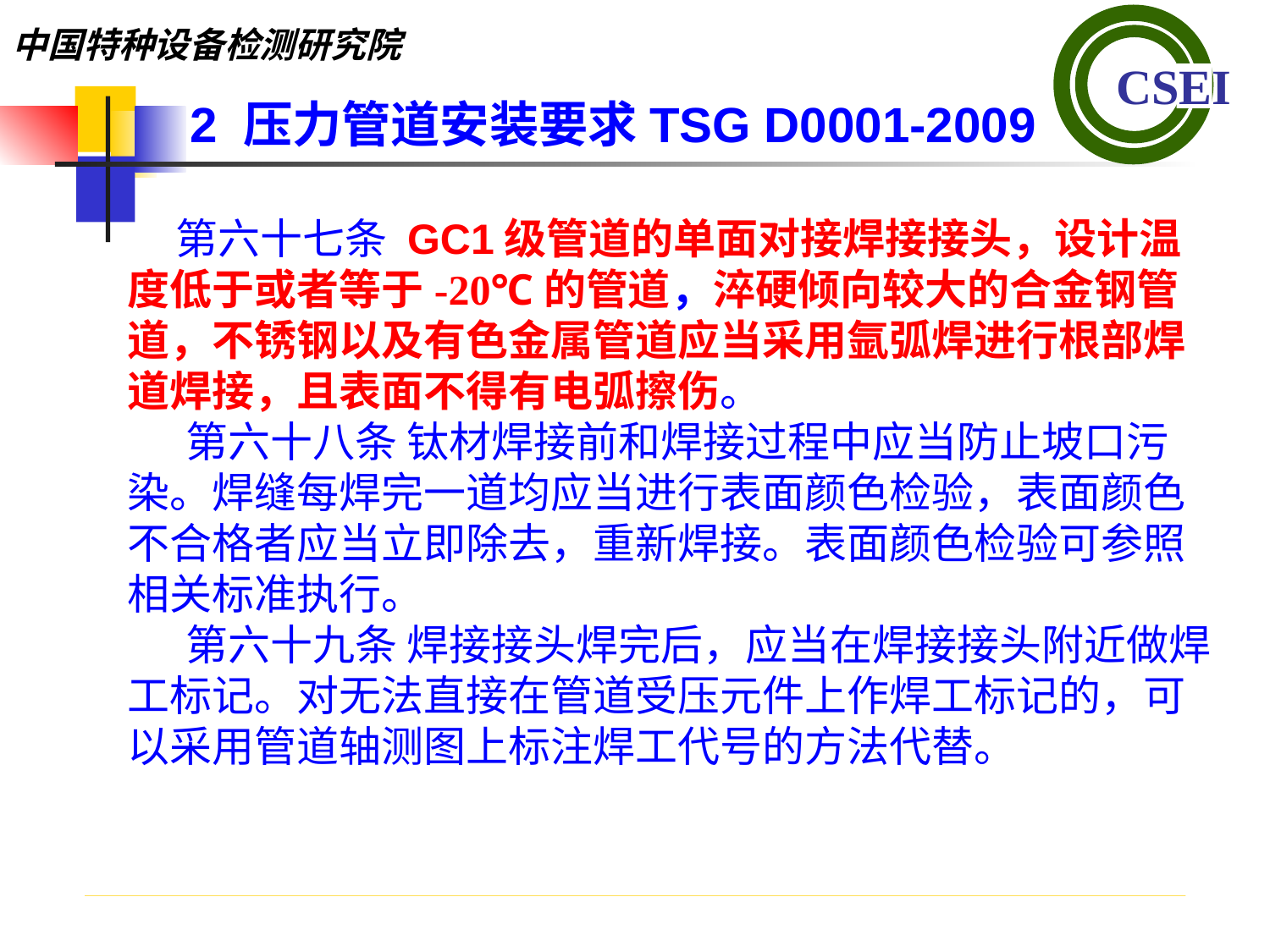

2 压力管道安装要求TSG D0001-2009
    第六十七条 GC1级管道的单面对接焊接接头，设计温度低于或者等于-20℃的管道，淬硬倾向较大的合金钢管道，不锈钢以及有色金属管道应当采用氩弧焊进行根部焊道焊接，且表面不得有电弧擦伤。
     第六十八条 钛材焊接前和焊接过程中应当防止坡口污染。焊缝每焊完一道均应当进行表面颜色检验，表面颜色不合格者应当立即除去，重新焊接。表面颜色检验可参照相关标准执行。
     第六十九条 焊接接头焊完后，应当在焊接接头附近做焊工标记。对无法直接在管道受压元件上作焊工标记的，可以采用管道轴测图上标注焊工代号的方法代替。